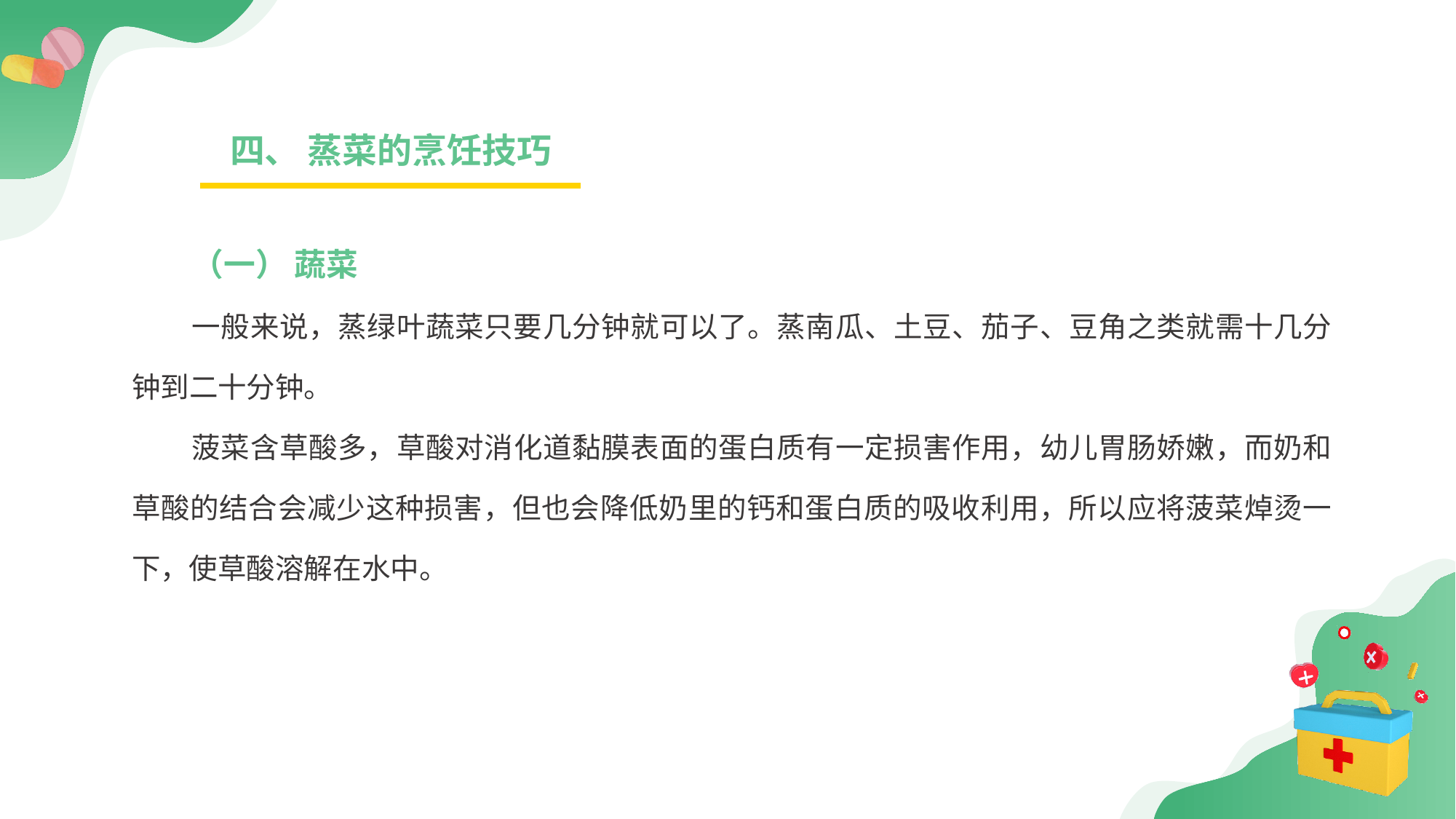

四、 蒸菜的烹饪技巧
（一） 蔬菜
一般来说，蒸绿叶蔬菜只要几分钟就可以了。蒸南瓜、土豆、茄子、豆角之类就需十几分钟到二十分钟。
菠菜含草酸多，草酸对消化道黏膜表面的蛋白质有一定损害作用，幼儿胃肠娇嫩，而奶和草酸的结合会减少这种损害，但也会降低奶里的钙和蛋白质的吸收利用，所以应将菠菜焯烫一下，使草酸溶解在水中。